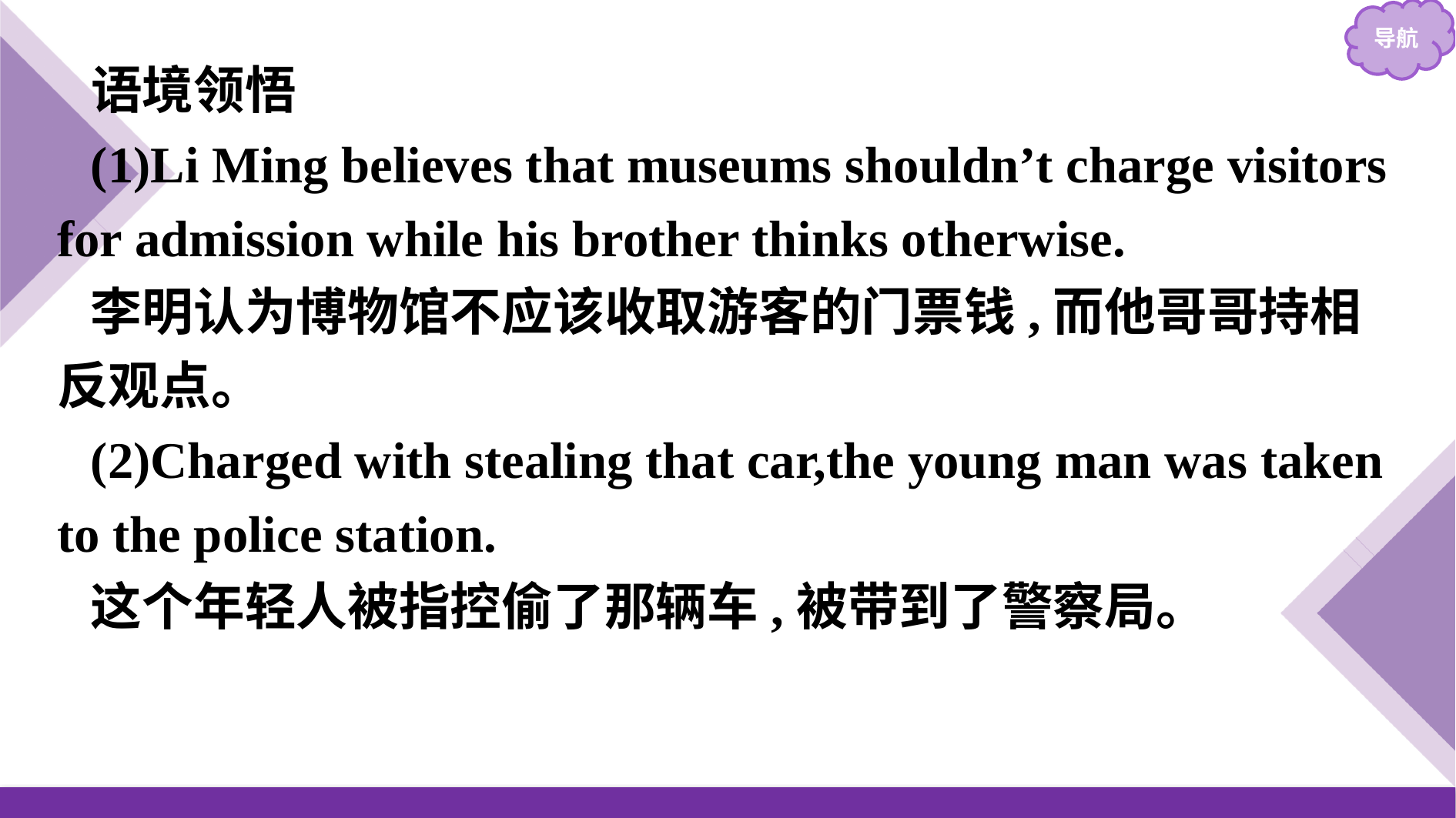

语境领悟
(1)Li Ming believes that museums shouldn’t charge visitors for admission while his brother thinks otherwise.
李明认为博物馆不应该收取游客的门票钱,而他哥哥持相反观点。
(2)Charged with stealing that car,the young man was taken to the police station.
这个年轻人被指控偷了那辆车,被带到了警察局。